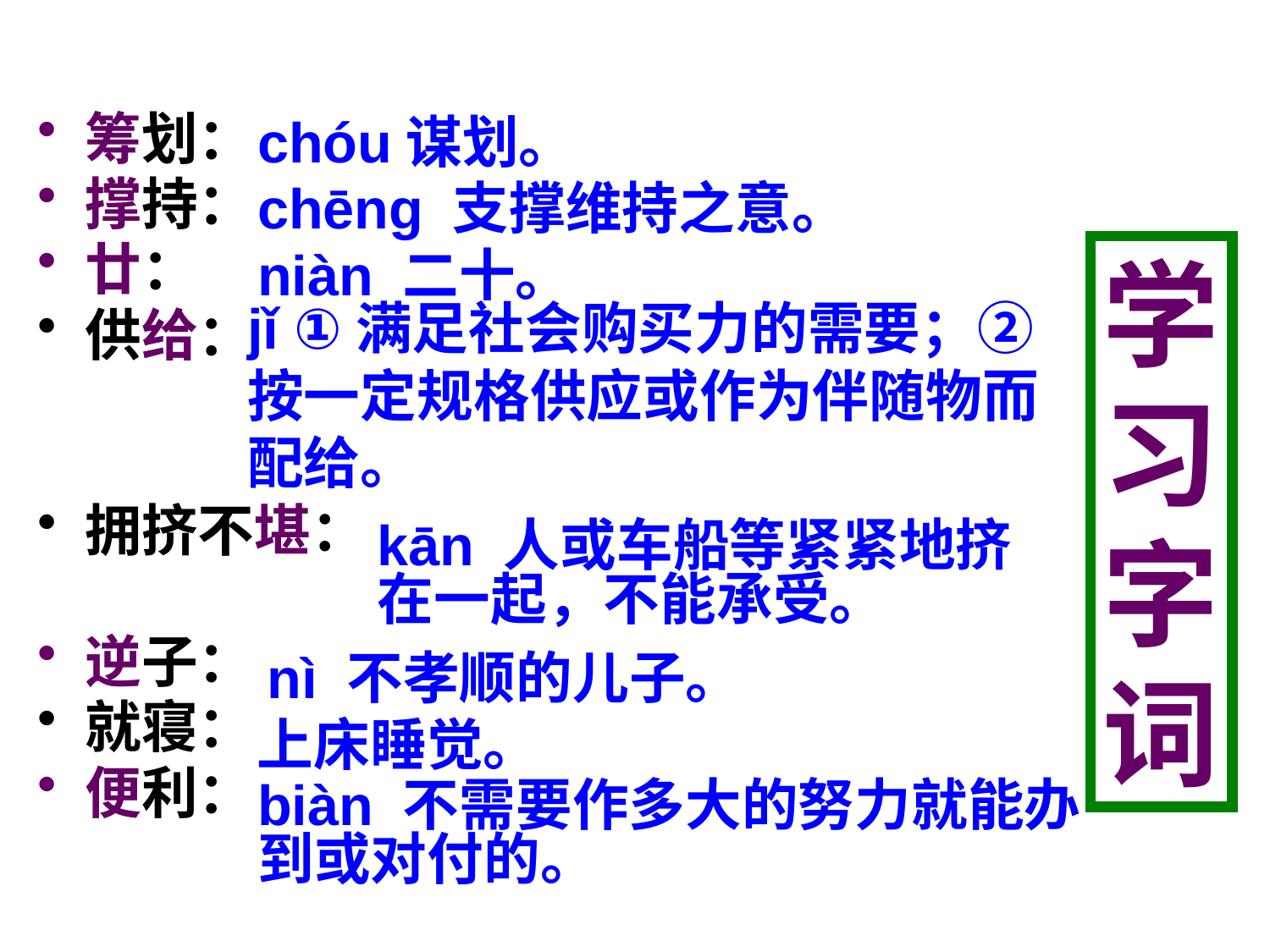

chóu谋划。
筹划：
撑持：
廿：
供给：

拥挤不堪：

逆子：
就寝：
便利：
chēng 支撑维持之意。
学
习
字
词
niàn 二十。
jǐ ①满足社会购买力的需要；②按一定规格供应或作为伴随物而配给。
kān 人或车船等紧紧地挤在一起，不能承受。
nì 不孝顺的儿子。
上床睡觉。
biàn 不需要作多大的努力就能办到或对付的。